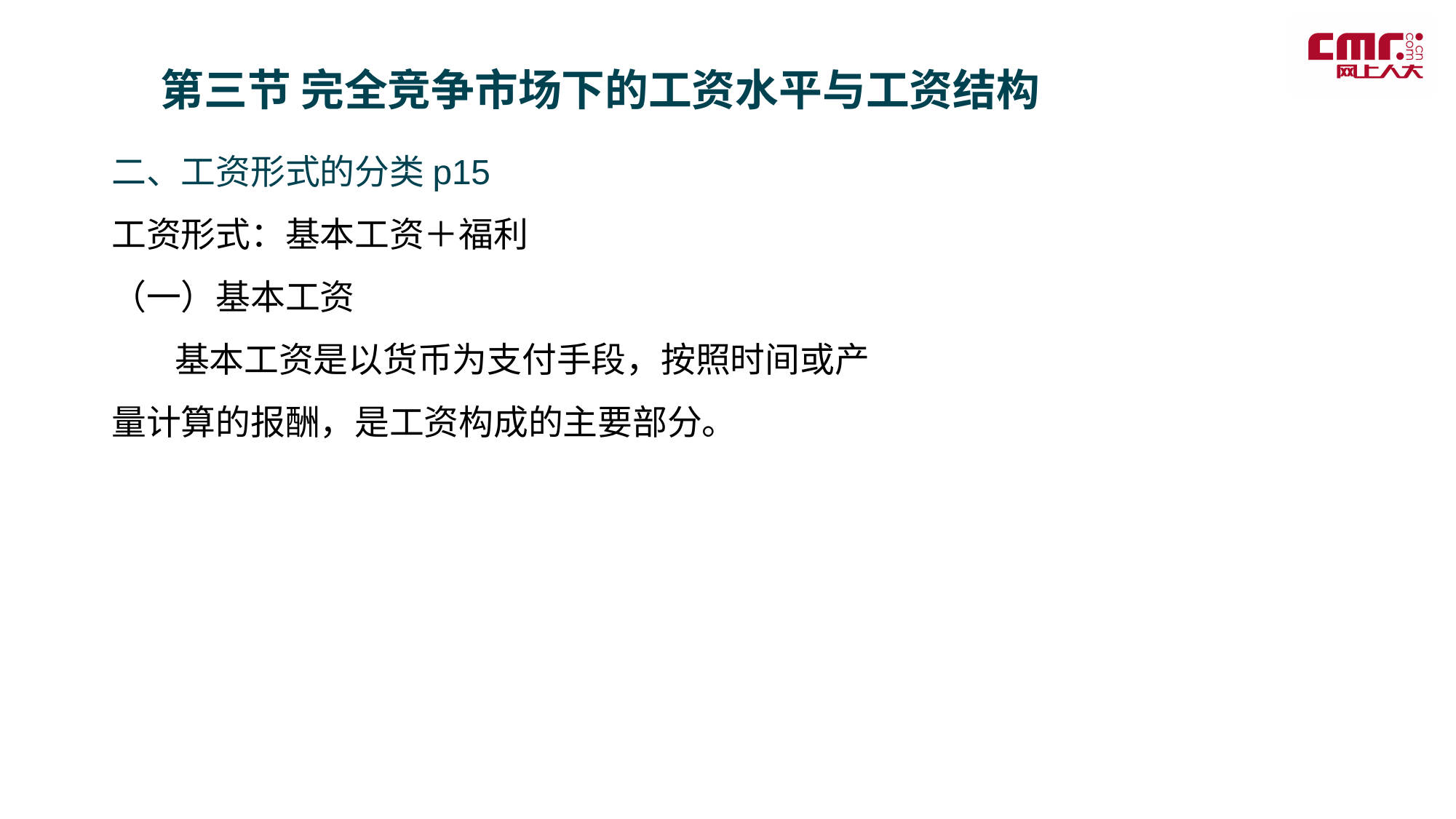

第三节 完全竞争市场下的工资水平与工资结构

二、工资形式的分类p15
工资形式：基本工资＋福利
（一）基本工资
       基本工资是以货币为支付手段，按照时间或产量计算的报酬，是工资构成的主要部分。